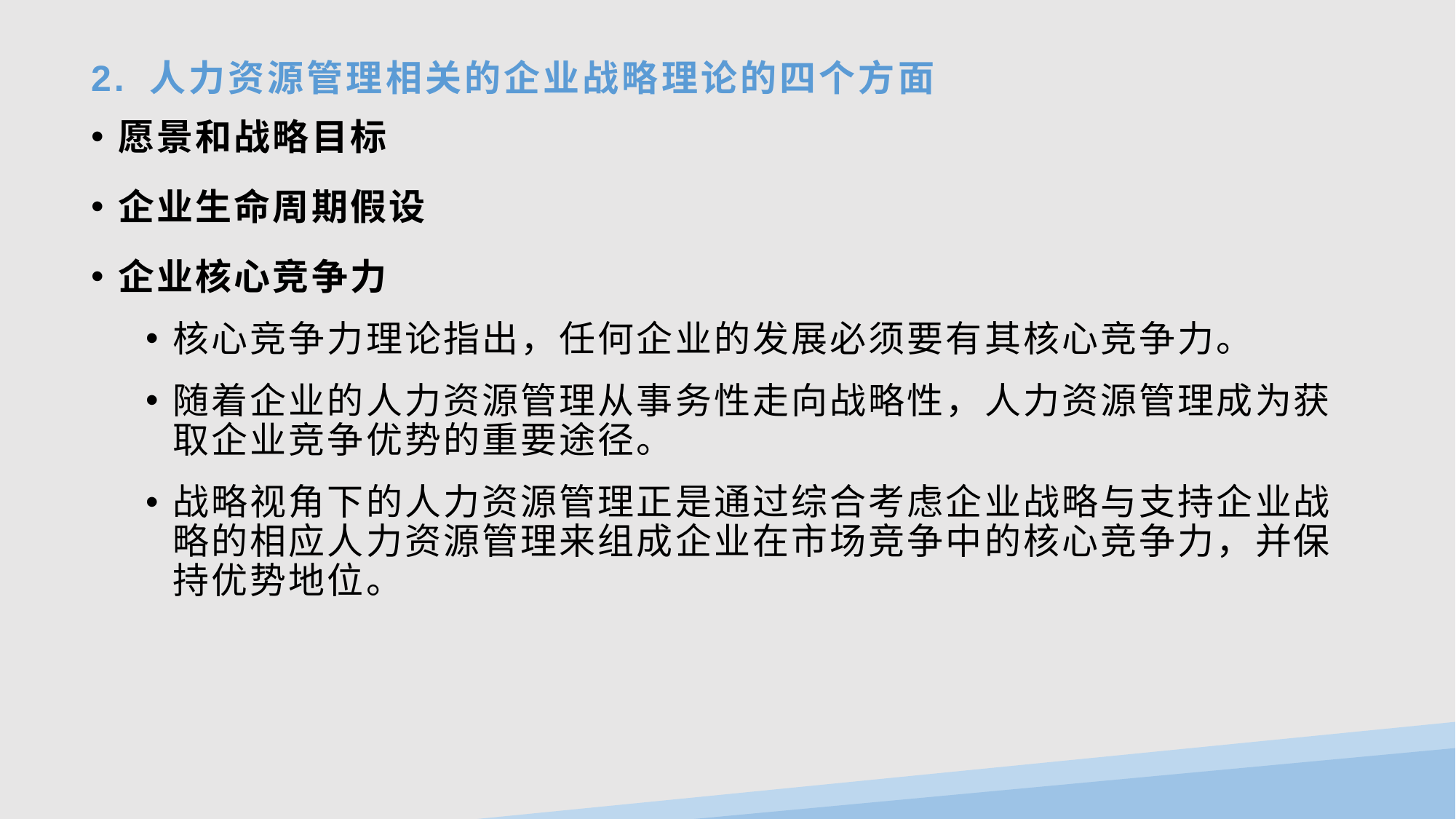

# 2. 人力资源管理相关的企业战略理论的四个方面
愿景和战略目标
企业生命周期假设
企业核心竞争力
核心竞争力理论指出，任何企业的发展必须要有其核心竞争力。
随着企业的人力资源管理从事务性走向战略性，人力资源管理成为获取企业竞争优势的重要途径。
战略视角下的人力资源管理正是通过综合考虑企业战略与支持企业战略的相应人力资源管理来组成企业在市场竞争中的核心竞争力，并保持优势地位。